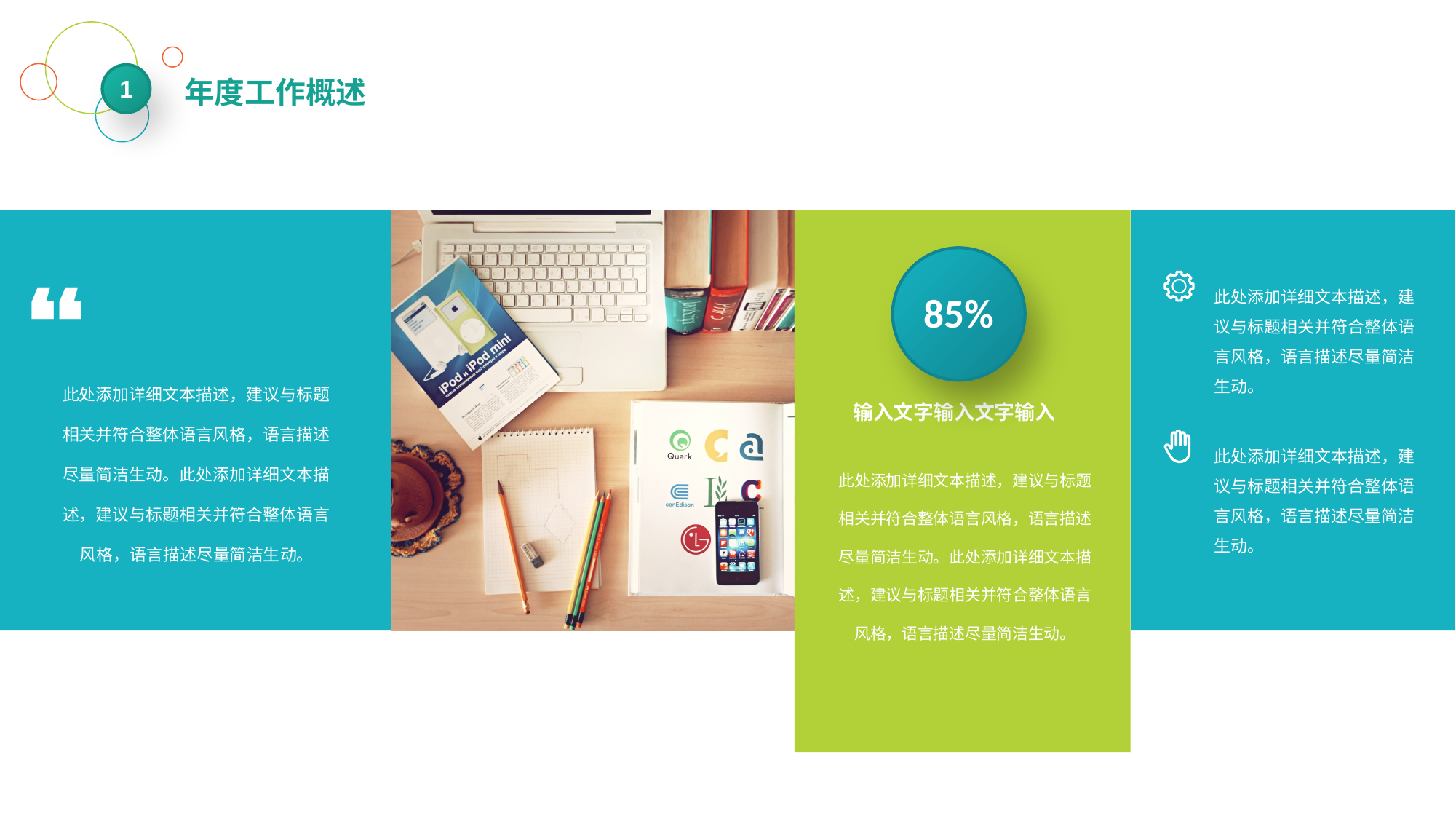

1

年度工作概述

“

此处添加详细文本描述，建议与标题相关并符合整体语言风格，语言描述尽量简洁生动。
85%
此处添加详细文本描述，建议与标题相关并符合整体语言风格，语言描述尽量简洁生动。此处添加详细文本描述，建议与标题相关并符合整体语言风格，语言描述尽量简洁生动。

输入文字输入文字输入

此处添加详细文本描述，建议与标题相关并符合整体语言风格，语言描述尽量简洁生动。
此处添加详细文本描述，建议与标题相关并符合整体语言风格，语言描述尽量简洁生动。此处添加详细文本描述，建议与标题相关并符合整体语言风格，语言描述尽量简洁生动。